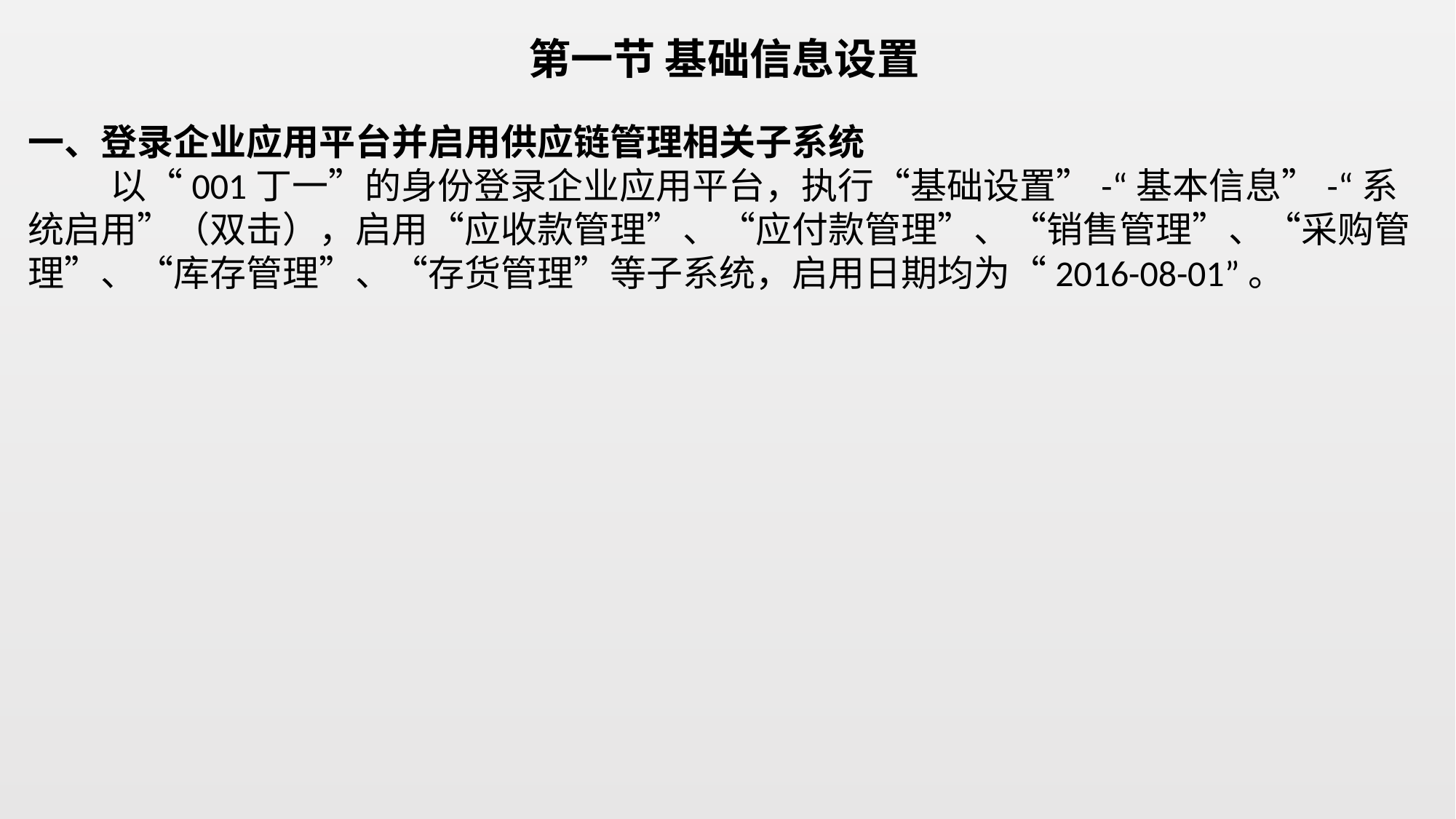

第一节 基础信息设置

一、登录企业应用平台并启用供应链管理相关子系统
         以“001丁一”的身份登录企业应用平台，执行“基础设置”-“基本信息”-“系统启用”（双击），启用“应收款管理”、“应付款管理”、“销售管理”、“采购管理”、“库存管理”、“存货管理”等子系统，启用日期均为“2016-08-01”。